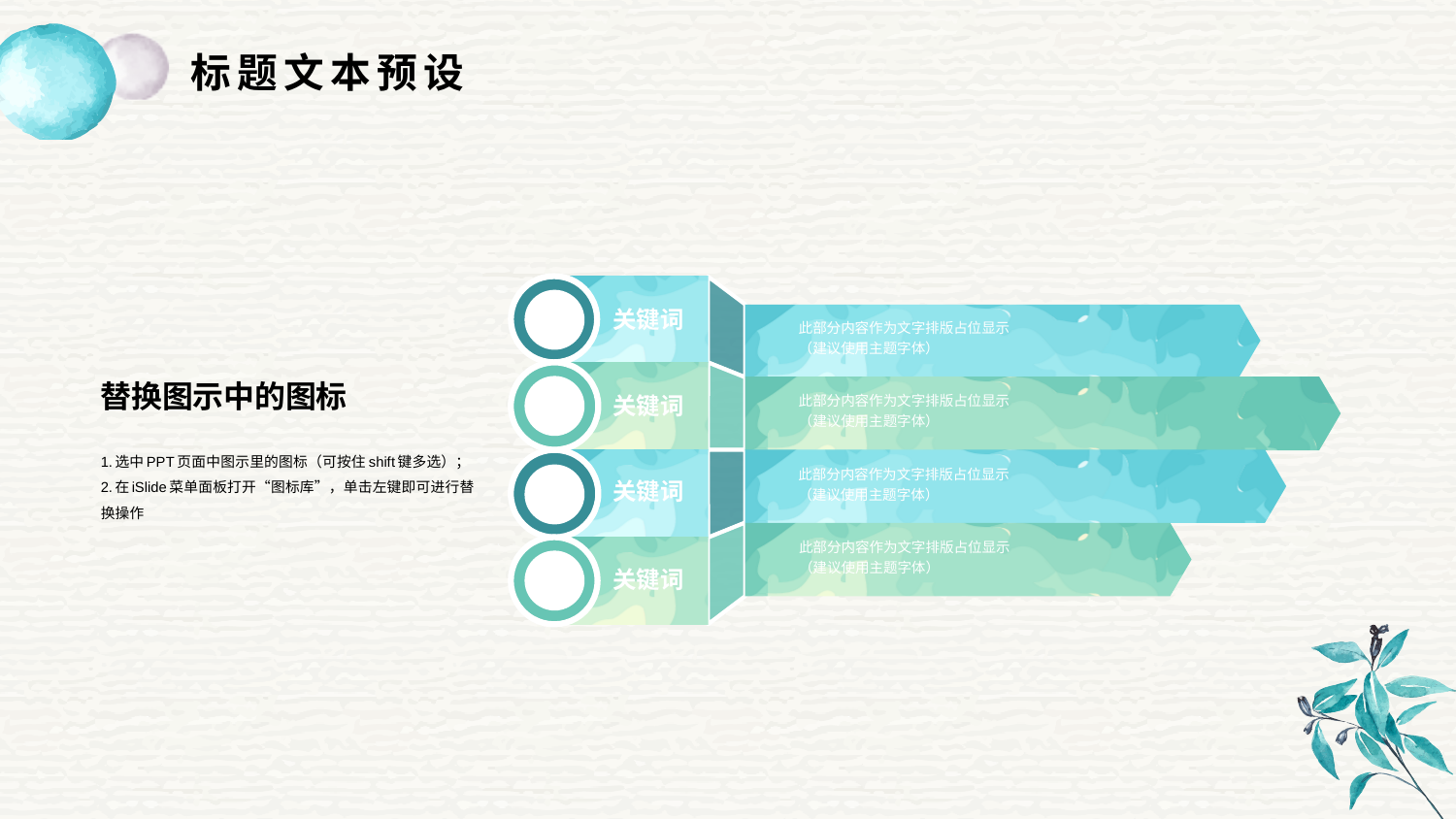

标题文本预设

关键词

此部分内容作为文字排版占位显示
（建议使用主题字体）

关键词
替换图示中的图标
1.选中PPT页面中图示里的图标（可按住shift键多选）；
2.在iSlide菜单面板打开“图标库”，单击左键即可进行替换操作

此部分内容作为文字排版占位显示
（建议使用主题字体）

此部分内容作为文字排版占位显示
（建议使用主题字体）

关键词

此部分内容作为文字排版占位显示
（建议使用主题字体）

关键词